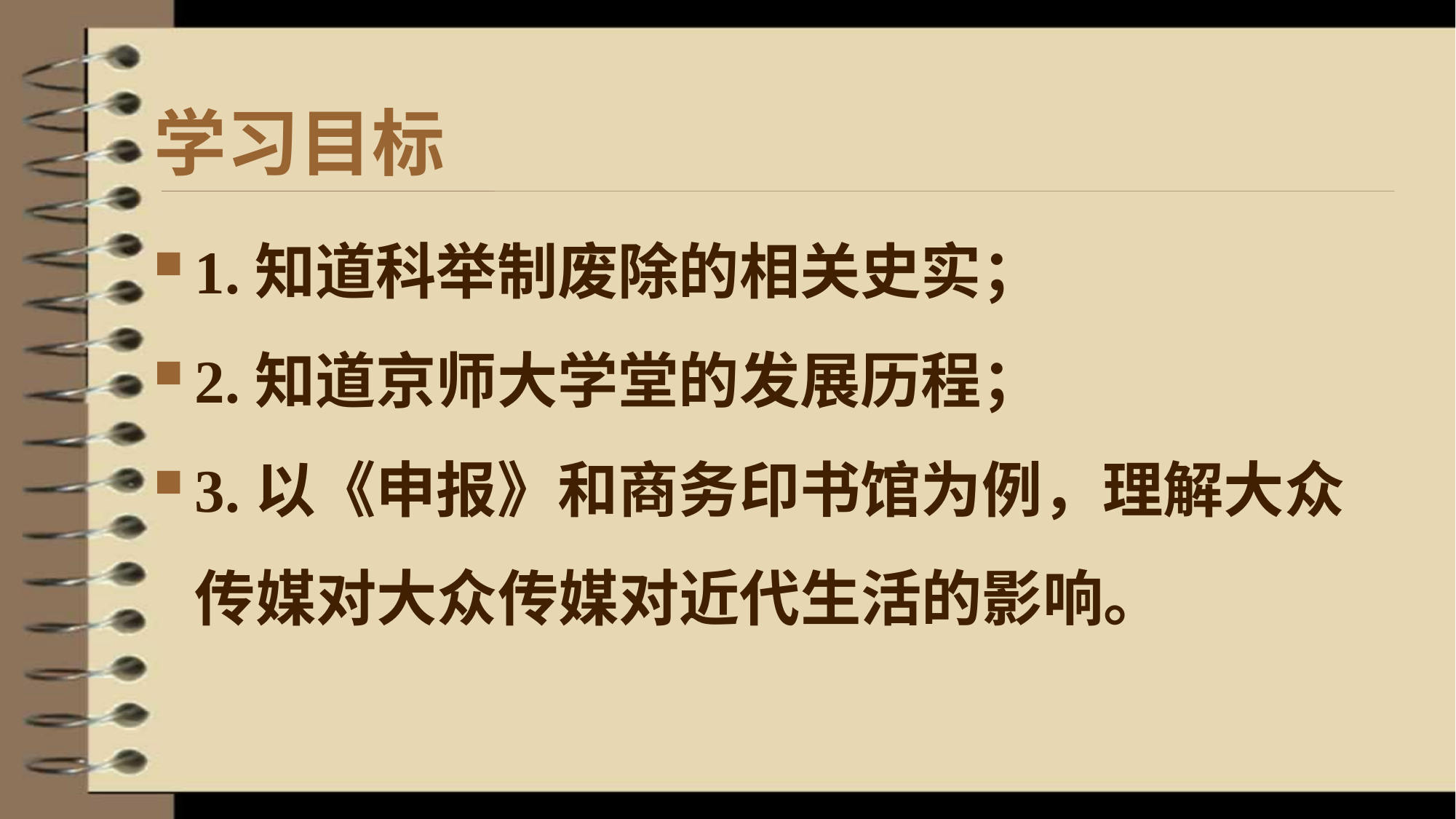

# 学习目标
1.知道科举制废除的相关史实；
2.知道京师大学堂的发展历程；
3.以《申报》和商务印书馆为例，理解大众传媒对大众传媒对近代生活的影响。